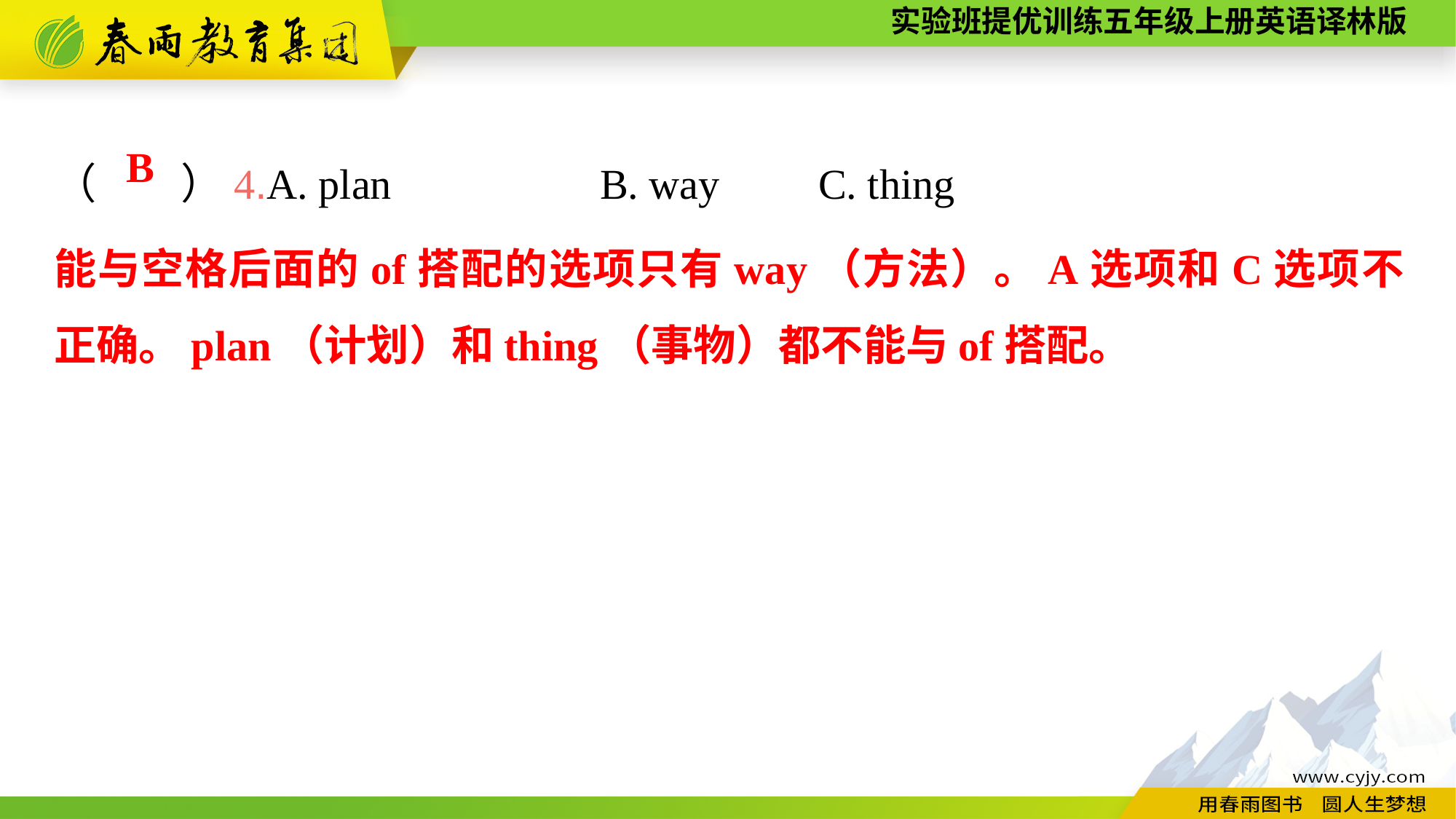

（　　）4.A. plan		B. way	C. thing
B
能与空格后面的of搭配的选项只有way（方法）。A选项和C选项不正确。plan（计划）和thing（事物）都不能与of搭配。